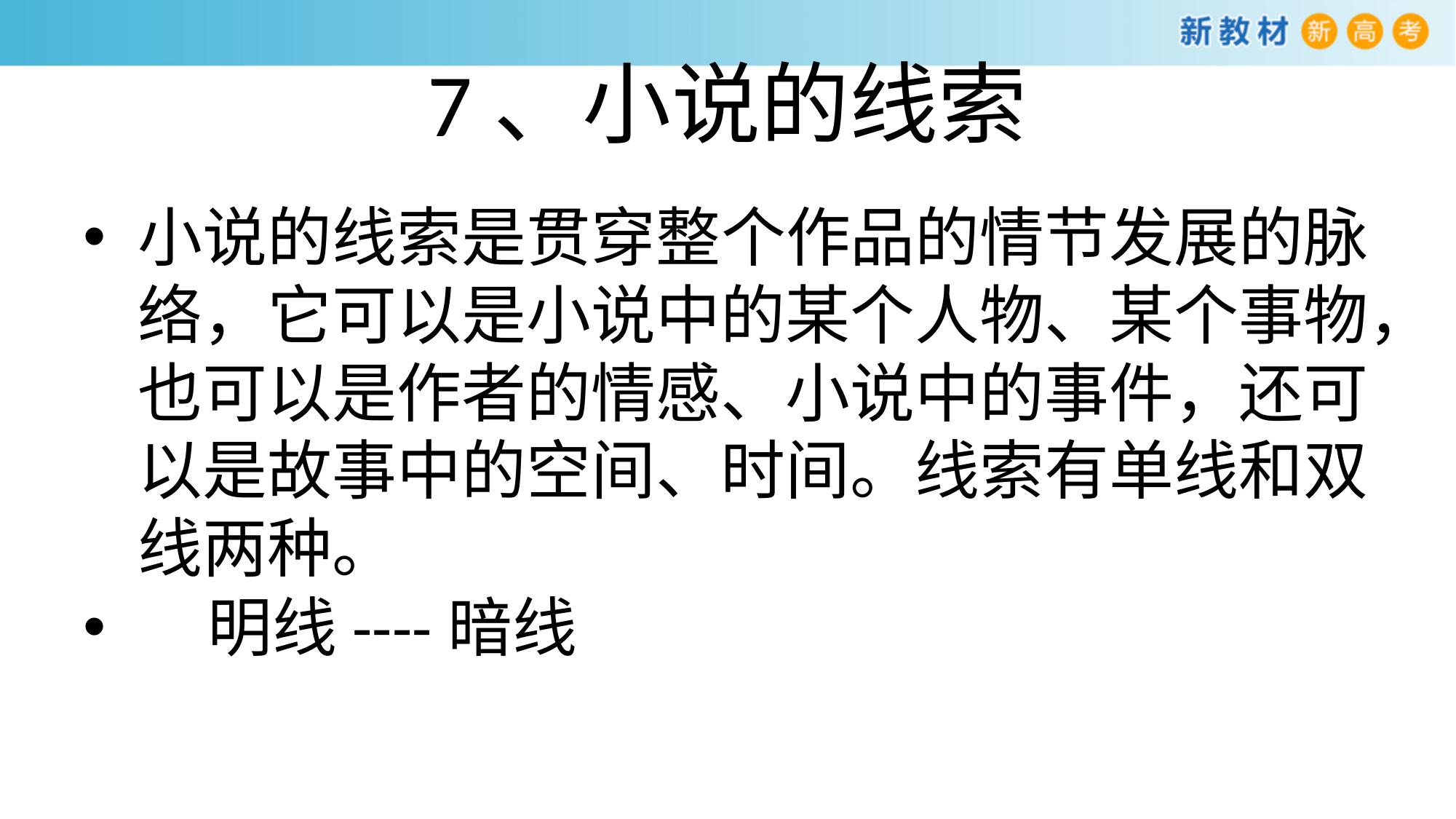

# 7、小说的线索
小说的线索是贯穿整个作品的情节发展的脉络，它可以是小说中的某个人物、某个事物，也可以是作者的情感、小说中的事件，还可以是故事中的空间、时间。线索有单线和双线两种。
   明线----暗线